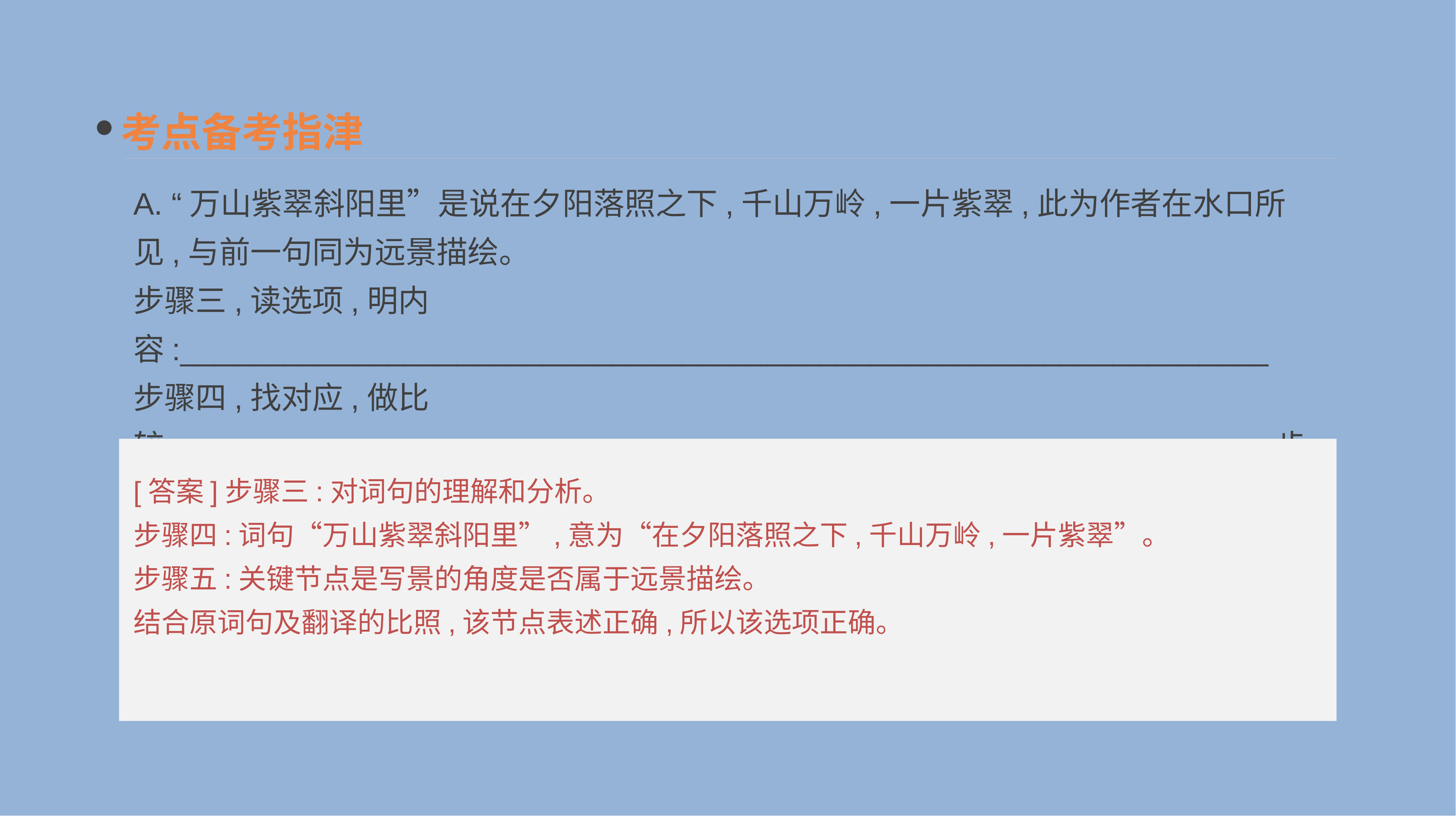

考点备考指津

A. “万山紫翠斜阳里”是说在夕阳落照之下,千山万岭,一片紫翠,此为作者在水口所见,与前一句同为远景描绘。
步骤三,读选项,明内容:_______________________________________________________________
步骤四,找对应,做比较:_______________________________________________________________步骤五,识关键,判正误:_______________________________________________________________

[答案]步骤三:对词句的理解和分析。
步骤四:词句“万山紫翠斜阳里”,意为“在夕阳落照之下,千山万岭,一片紫翠”。
步骤五:关键节点是写景的角度是否属于远景描绘。
结合原词句及翻译的比照,该节点表述正确,所以该选项正确。